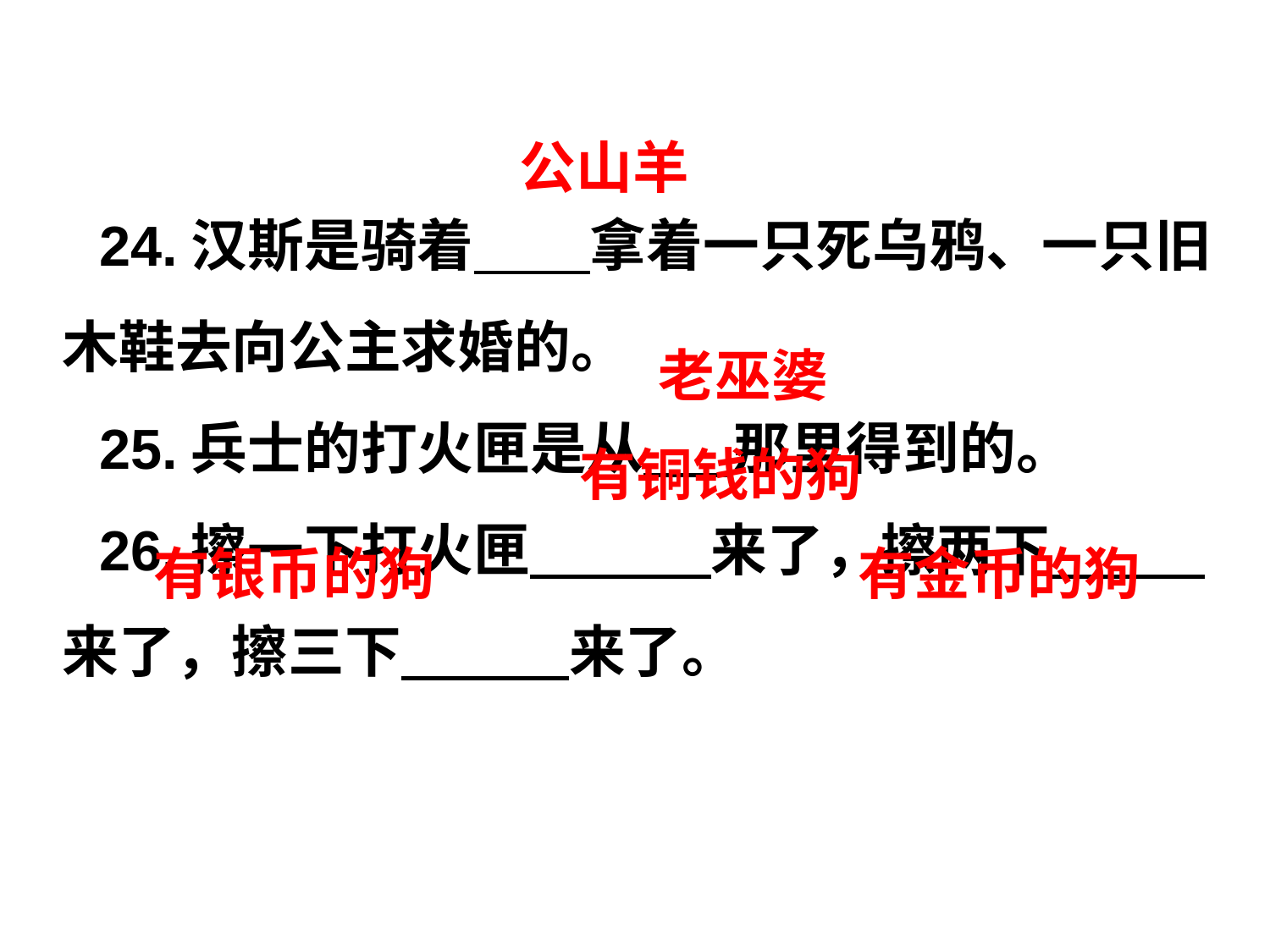

24.汉斯是骑着         拿着一只死乌鸦、一只旧木鞋去向公主求婚的。
25.兵士的打火匣是从       那里得到的。
26.擦一下打火匣              来了，擦两下            来了，擦三下             来了。
公山羊
老巫婆
有铜钱的狗
有银币的狗
有金币的狗